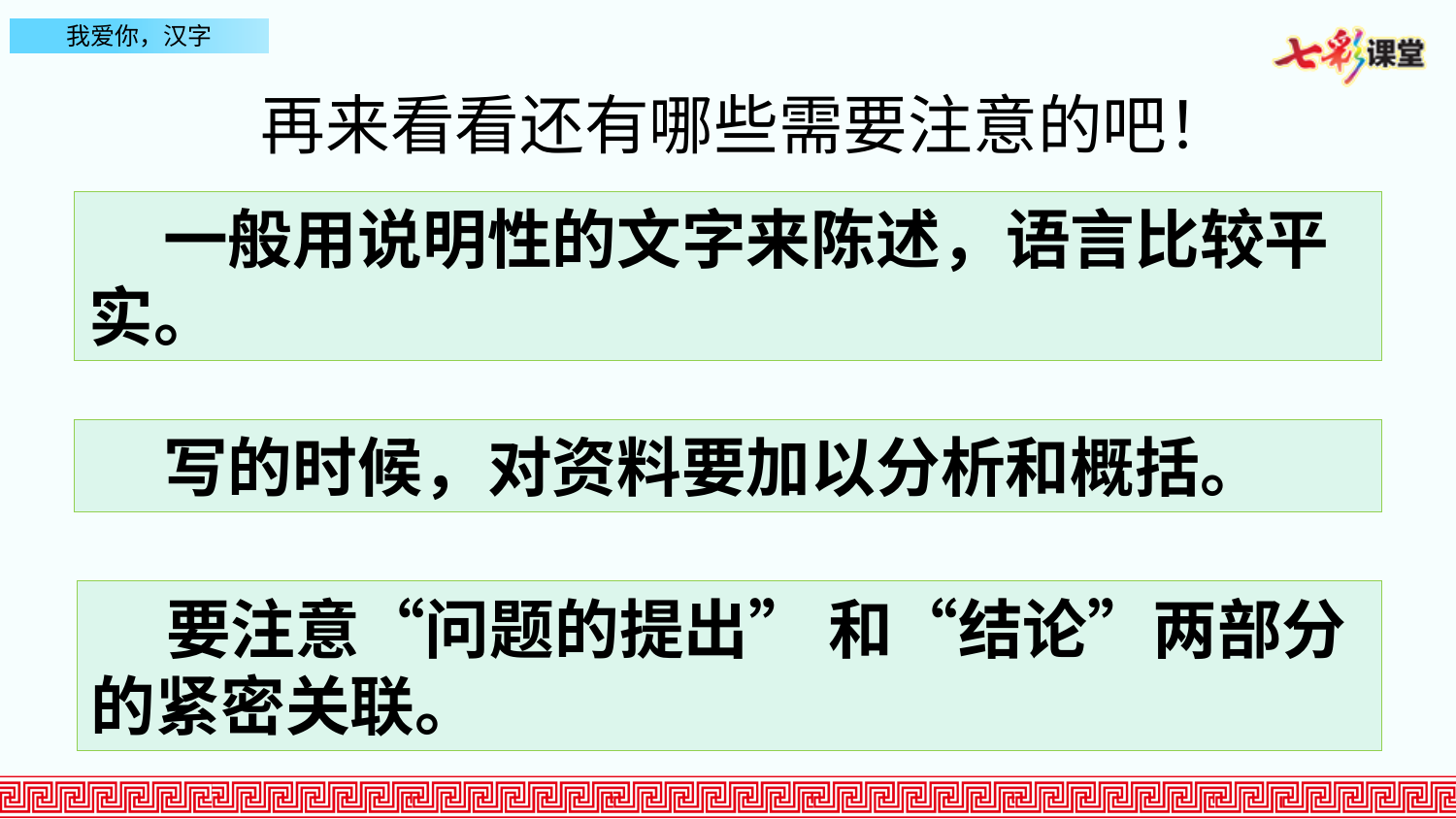

再来看看还有哪些需要注意的吧！
    一般用说明性的文字来陈述，语言比较平实。
    写的时候，对资料要加以分析和概括。

    要注意“问题的提出” 和“结论”两部分的紧密关联。